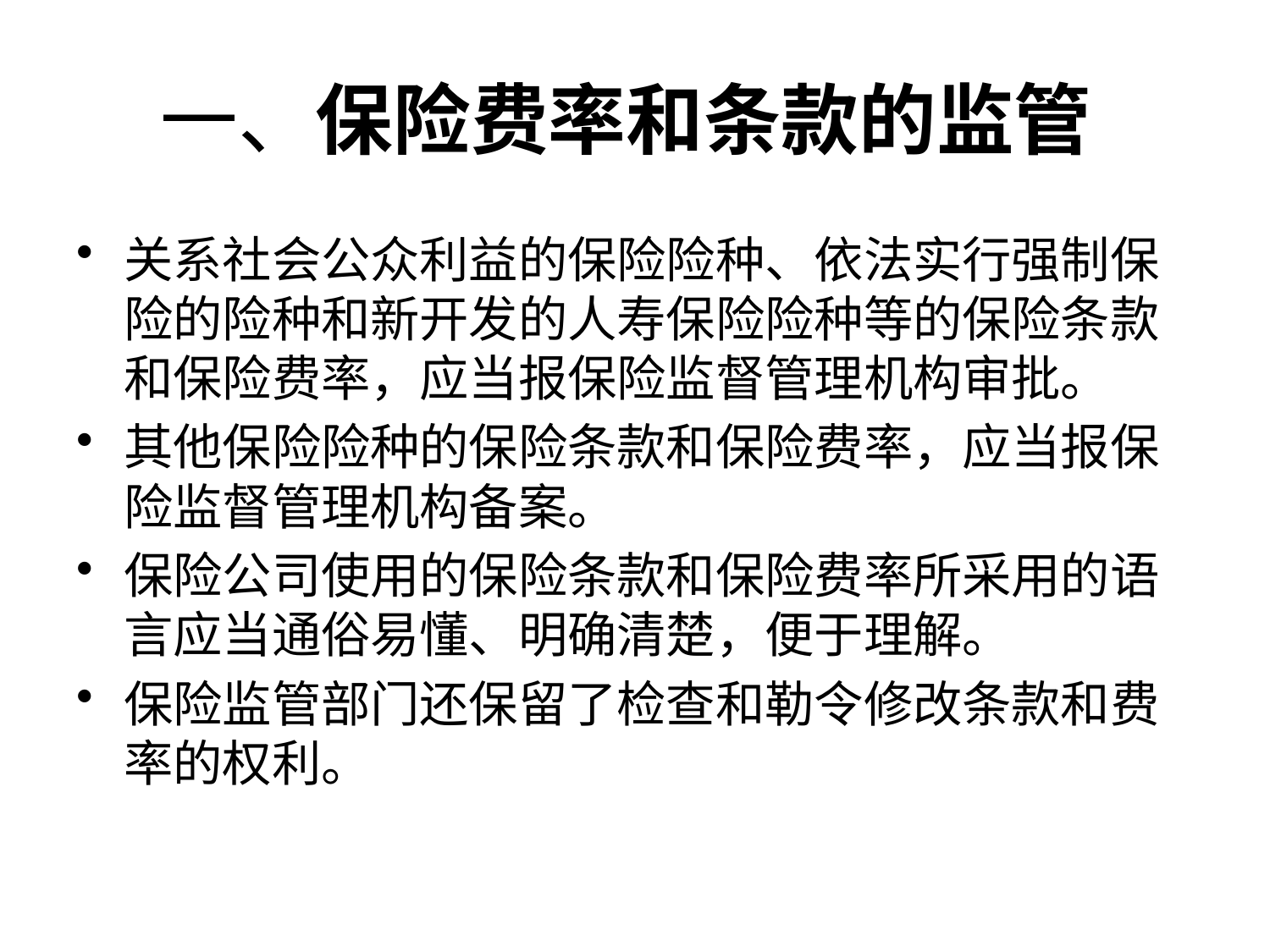

# 一、保险费率和条款的监管
关系社会公众利益的保险险种、依法实行强制保险的险种和新开发的人寿保险险种等的保险条款和保险费率，应当报保险监督管理机构审批。
其他保险险种的保险条款和保险费率，应当报保险监督管理机构备案。
保险公司使用的保险条款和保险费率所采用的语言应当通俗易懂、明确清楚，便于理解。
保险监管部门还保留了检查和勒令修改条款和费率的权利。